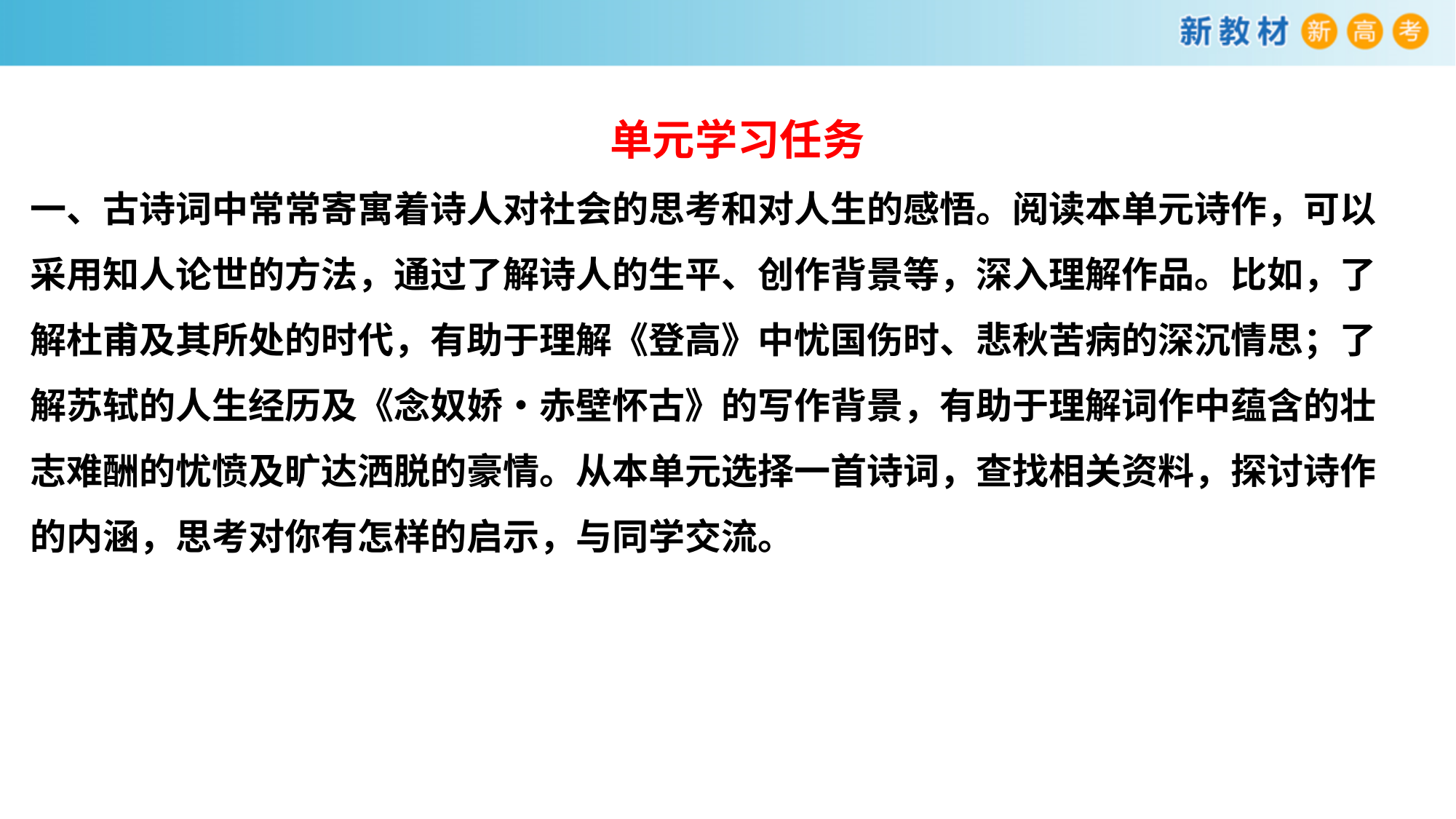

单元学习任务
一、古诗词中常常寄寓着诗人对社会的思考和对人生的感悟。阅读本单元诗作，可以采用知人论世的方法，通过了解诗人的生平、创作背景等，深入理解作品。比如，了解杜甫及其所处的时代，有助于理解《登高》中忧国伤时、悲秋苦病的深沉情思；了解苏轼的人生经历及《念奴娇•赤壁怀古》的写作背景，有助于理解词作中蕴含的壮志难酬的忧愤及旷达洒脱的豪情。从本单元选择一首诗词，查找相关资料，探讨诗作的内涵，思考对你有怎样的启示，与同学交流。